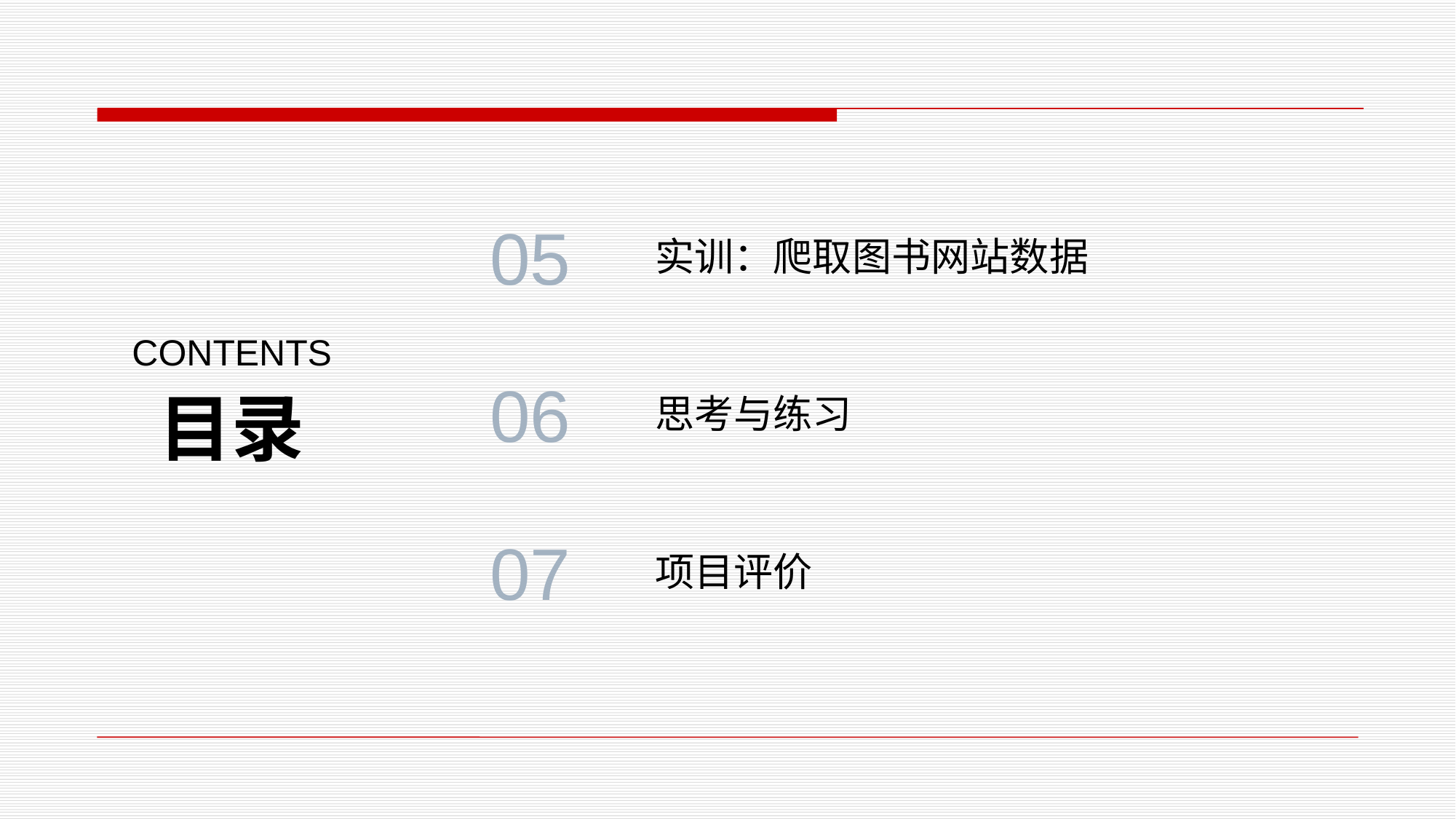

05
实训：爬取图书网站数据
CONTENTS

06
目录
思考与练习

07
项目评价